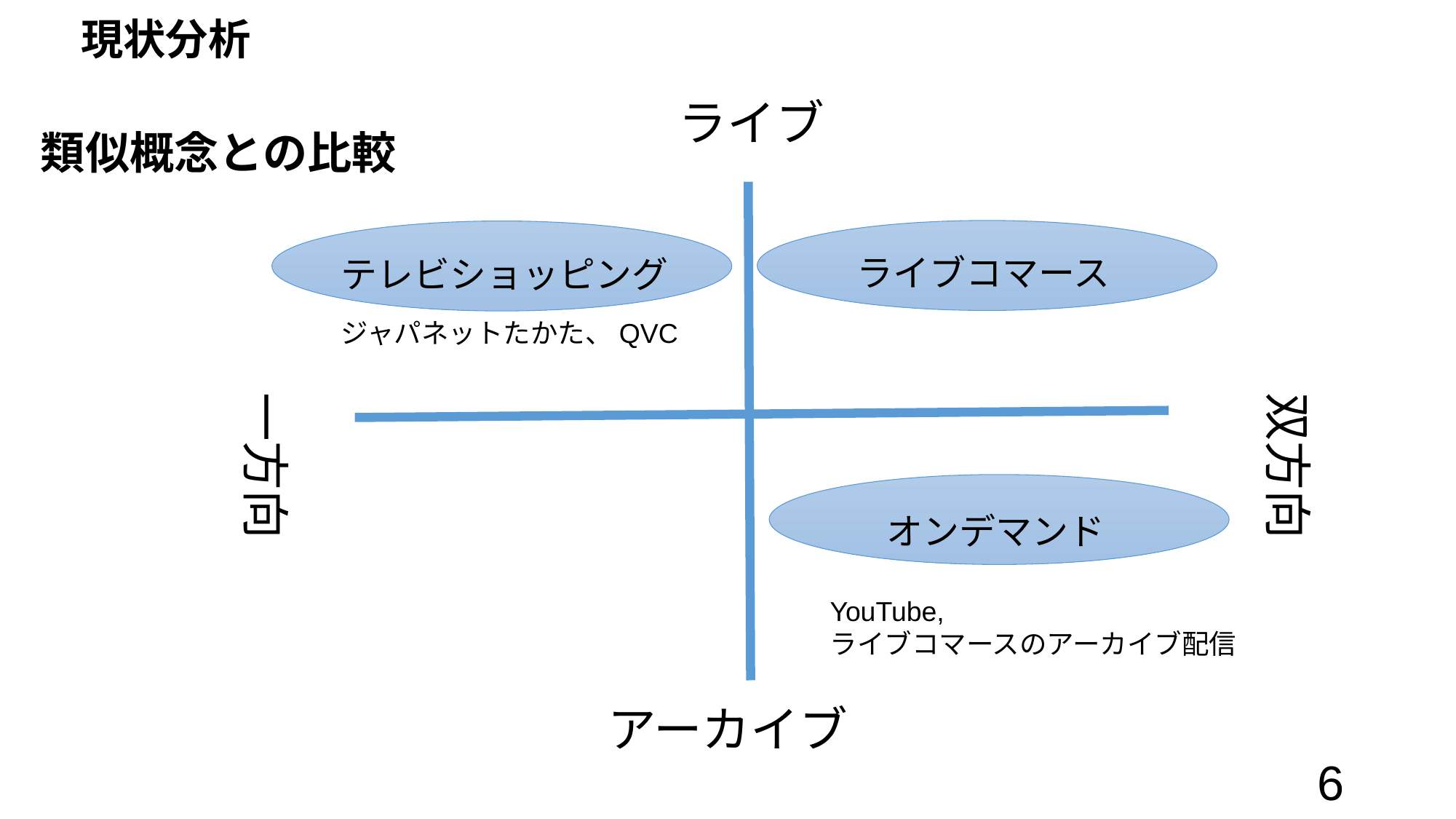

# 現状分析
ライブ
類似概念との比較

ライブコマース
テレビショッピング
ジャパネットたかた、QVC
一方向
双方向

オンデマンド
YouTube,
ライブコマースのアーカイブ配信
アーカイブ
6